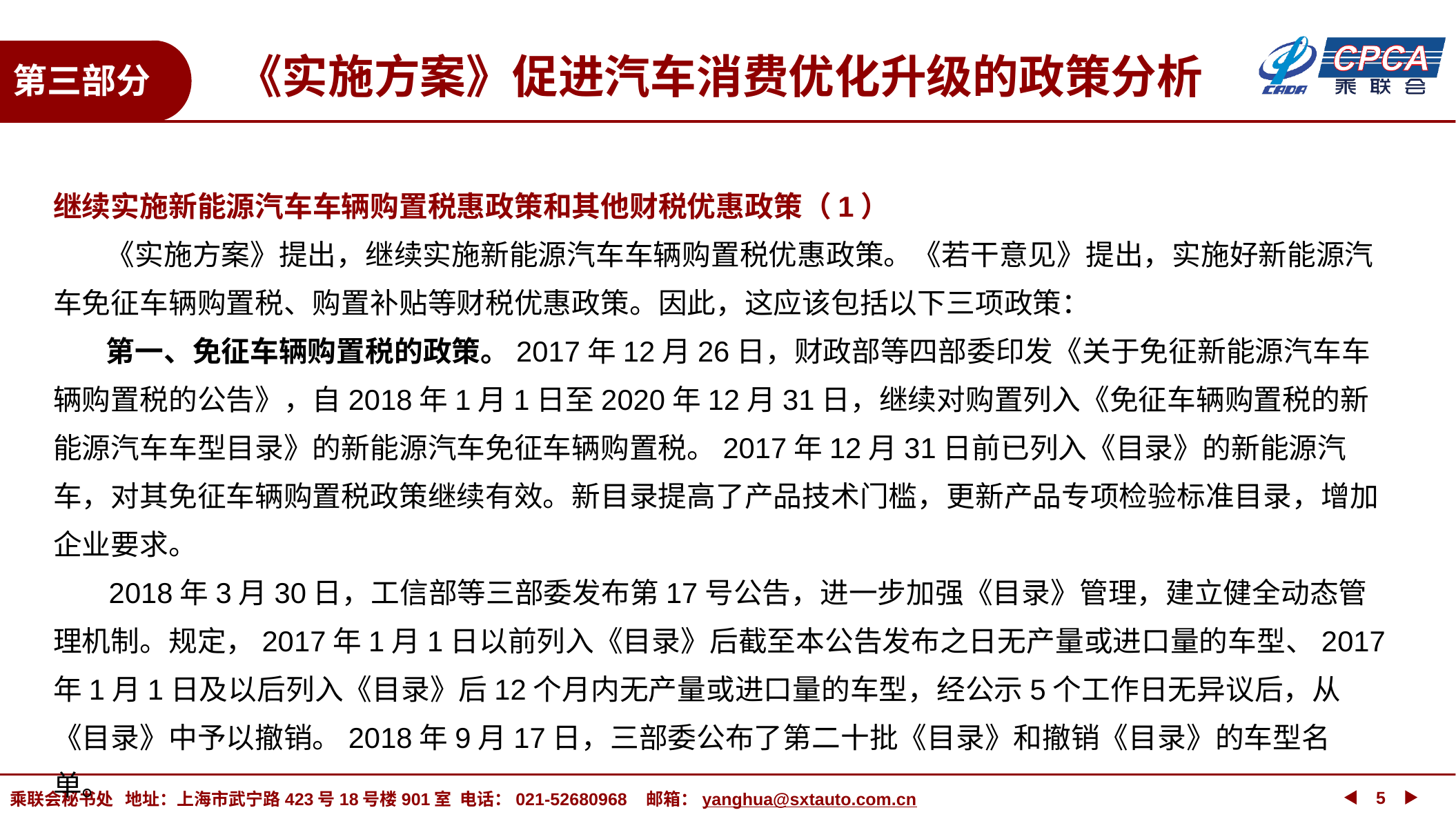

《实施方案》促进汽车消费优化升级的政策分析
第三部分
继续实施新能源汽车车辆购置税惠政策和其他财税优惠政策（1）
       《实施方案》提出，继续实施新能源汽车车辆购置税优惠政策。《若干意见》提出，实施好新能源汽车免征车辆购置税、购置补贴等财税优惠政策。因此，这应该包括以下三项政策：
       第一、免征车辆购置税的政策。2017年12月26日，财政部等四部委印发《关于免征新能源汽车车辆购置税的公告》，自2018年1月1日至2020年12月31日，继续对购置列入《免征车辆购置税的新能源汽车车型目录》的新能源汽车免征车辆购置税。2017年12月31日前已列入《目录》的新能源汽车，对其免征车辆购置税政策继续有效。新目录提高了产品技术门槛，更新产品专项检验标准目录，增加企业要求。
       2018年3月30日，工信部等三部委发布第17号公告，进一步加强《目录》管理，建立健全动态管理机制。规定，2017年1月1日以前列入《目录》后截至本公告发布之日无产量或进口量的车型、2017年1月1日及以后列入《目录》后12个月内无产量或进口量的车型，经公示5个工作日无异议后，从《目录》中予以撤销。2018年9月17日，三部委公布了第二十批《目录》和撤销《目录》的车型名单。